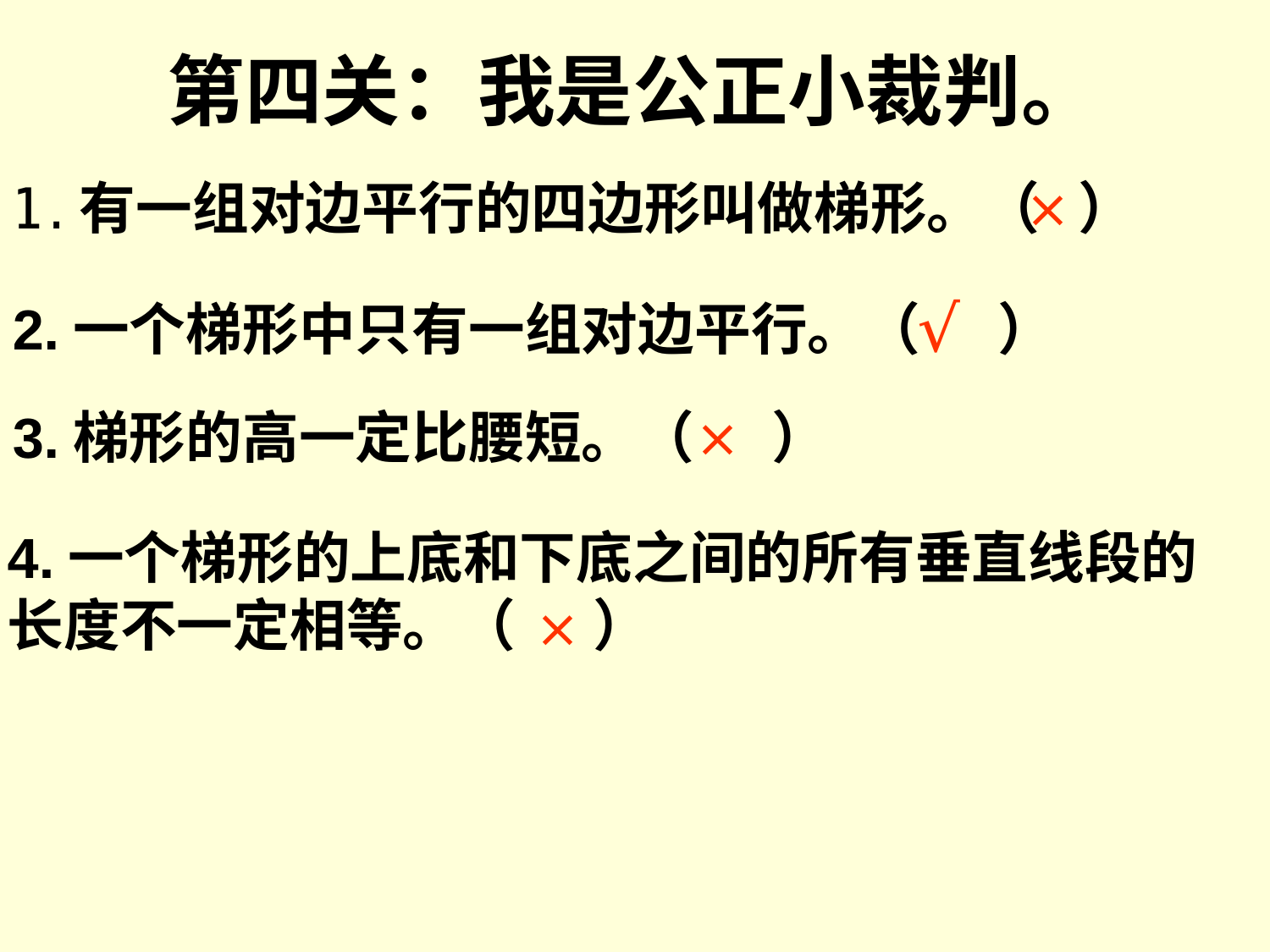

第四关：我是公正小裁判。

1.有一组对边平行的四边形叫做梯形。（   ）
×
√
2.一个梯形中只有一组对边平行。（      ）
3.梯形的高一定比腰短。（      ）
×

4.一个梯形的上底和下底之间的所有垂直线段的长度不一定相等。（      ）
×